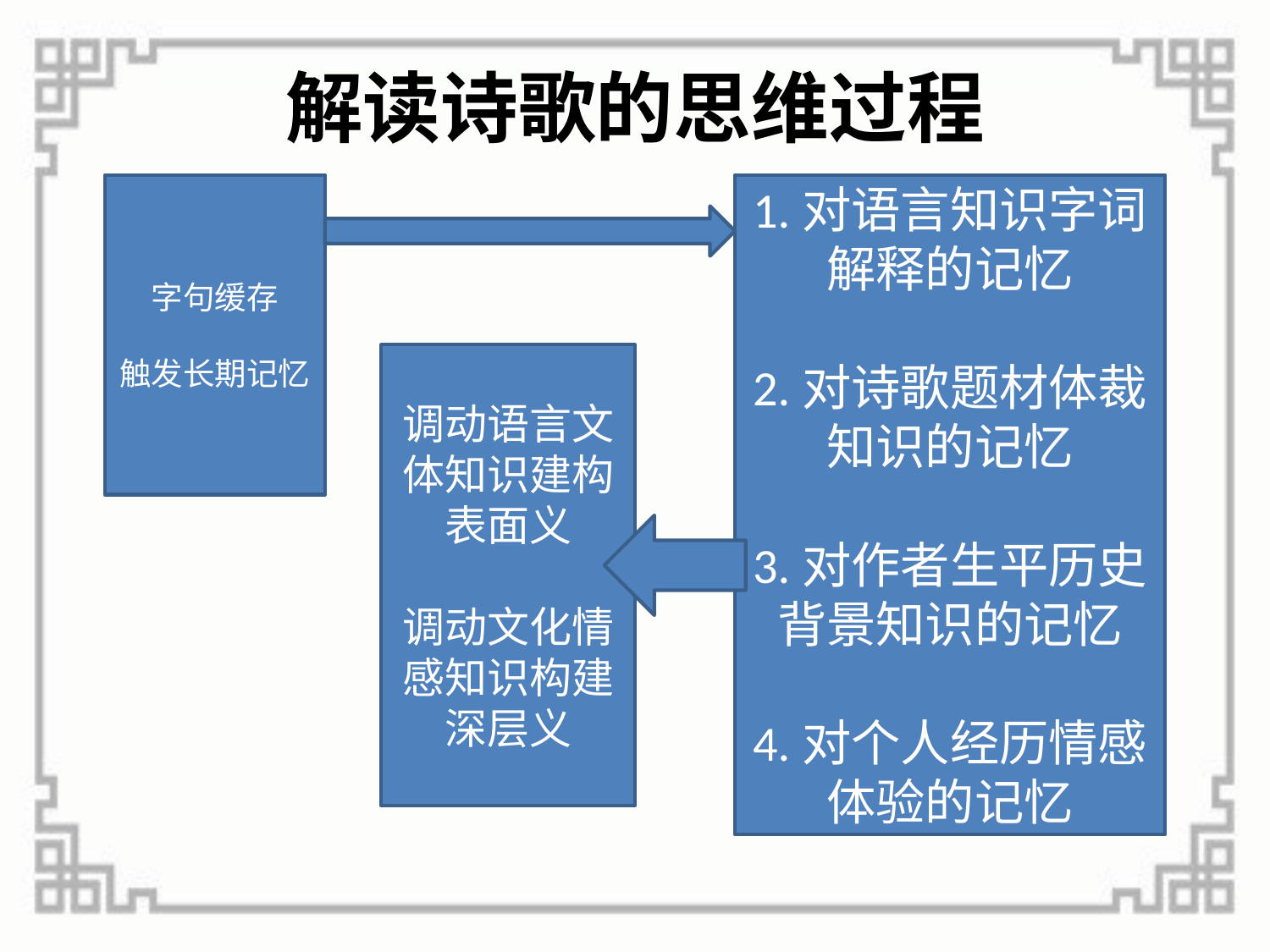

# 解读诗歌的思维过程
字句缓存

触发长期记忆
1.对语言知识字词解释的记忆

2.对诗歌题材体裁知识的记忆

3.对作者生平历史背景知识的记忆

4.对个人经历情感体验的记忆

调动语言文体知识建构表面义

调动文化情感知识构建深层义